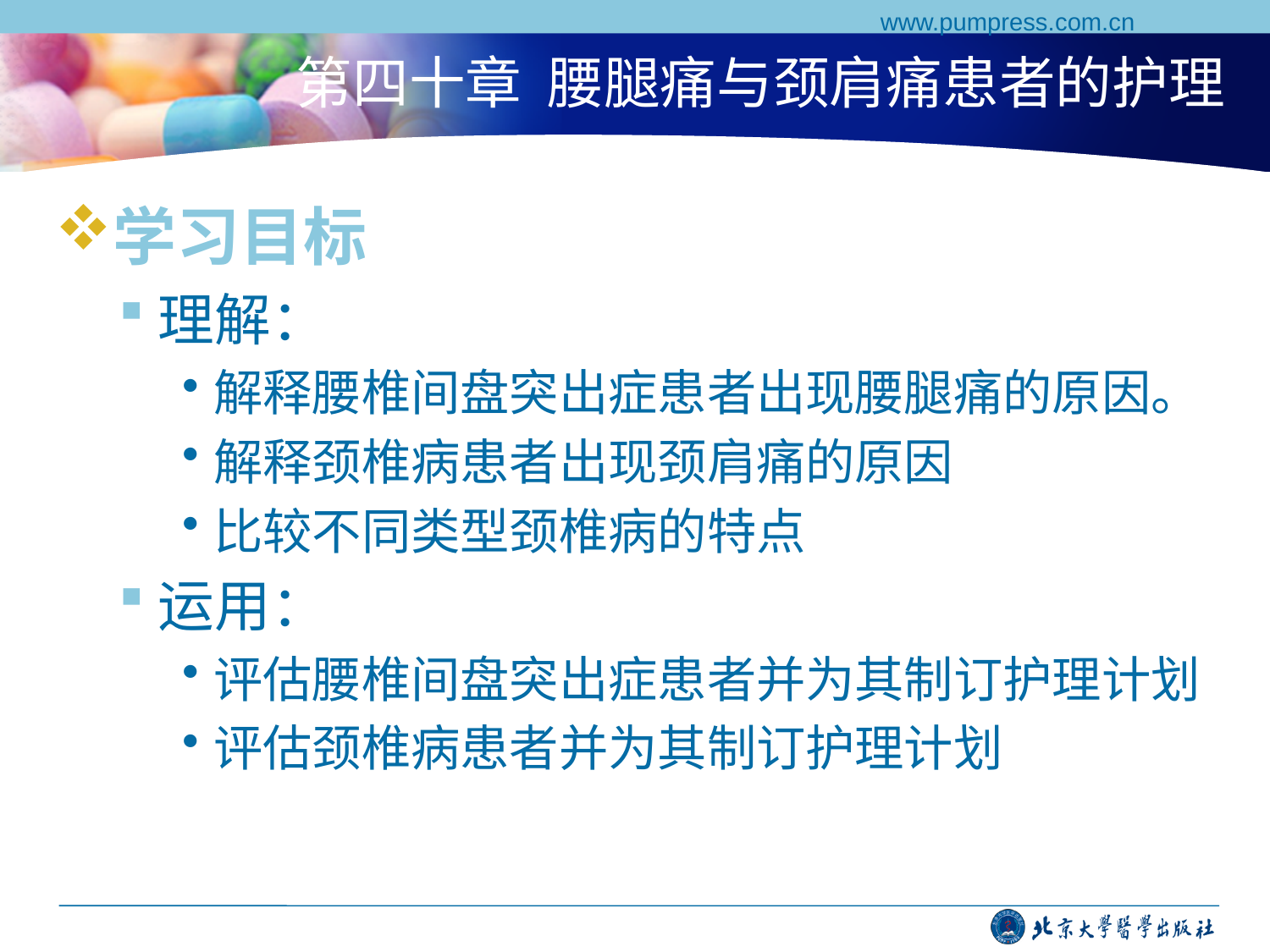

www.pumpress.com.cn
# 第四十章  腰腿痛与颈肩痛患者的护理
学习目标
理解：
解释腰椎间盘突出症患者出现腰腿痛的原因。
解释颈椎病患者出现颈肩痛的原因
比较不同类型颈椎病的特点
运用：
评估腰椎间盘突出症患者并为其制订护理计划
评估颈椎病患者并为其制订护理计划